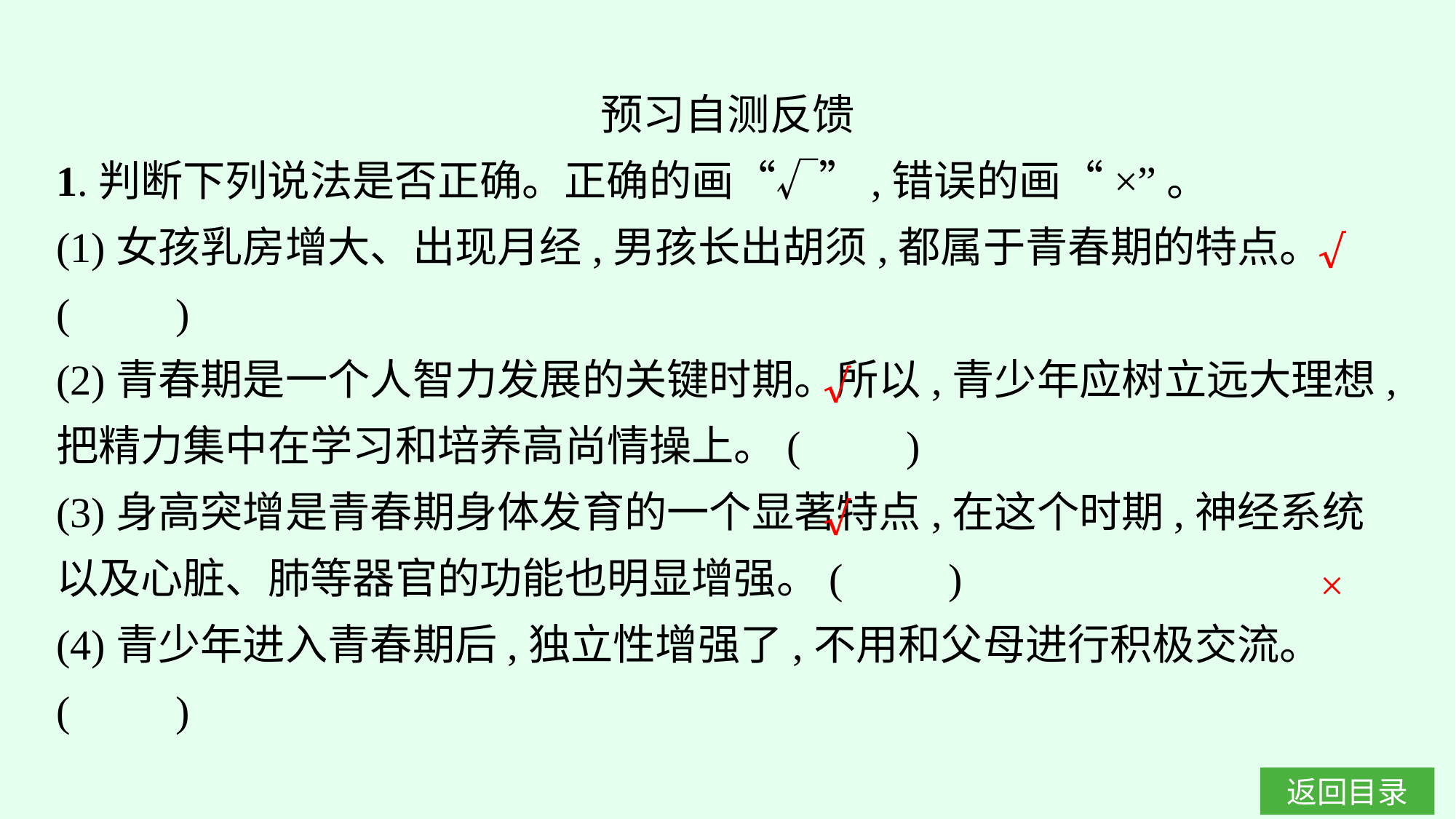

预习自测反馈
1.判断下列说法是否正确。正确的画“√”,错误的画“×”。
(1)女孩乳房增大、出现月经,男孩长出胡须,都属于青春期的特点。(　　)
(2)青春期是一个人智力发展的关键时期。所以,青少年应树立远大理想,把精力集中在学习和培养高尚情操上。(　　)
(3)身高突增是青春期身体发育的一个显著特点,在这个时期,神经系统以及心脏、肺等器官的功能也明显增强。(　　)
(4)青少年进入青春期后,独立性增强了,不用和父母进行积极交流。(　　)
√
√
√
×